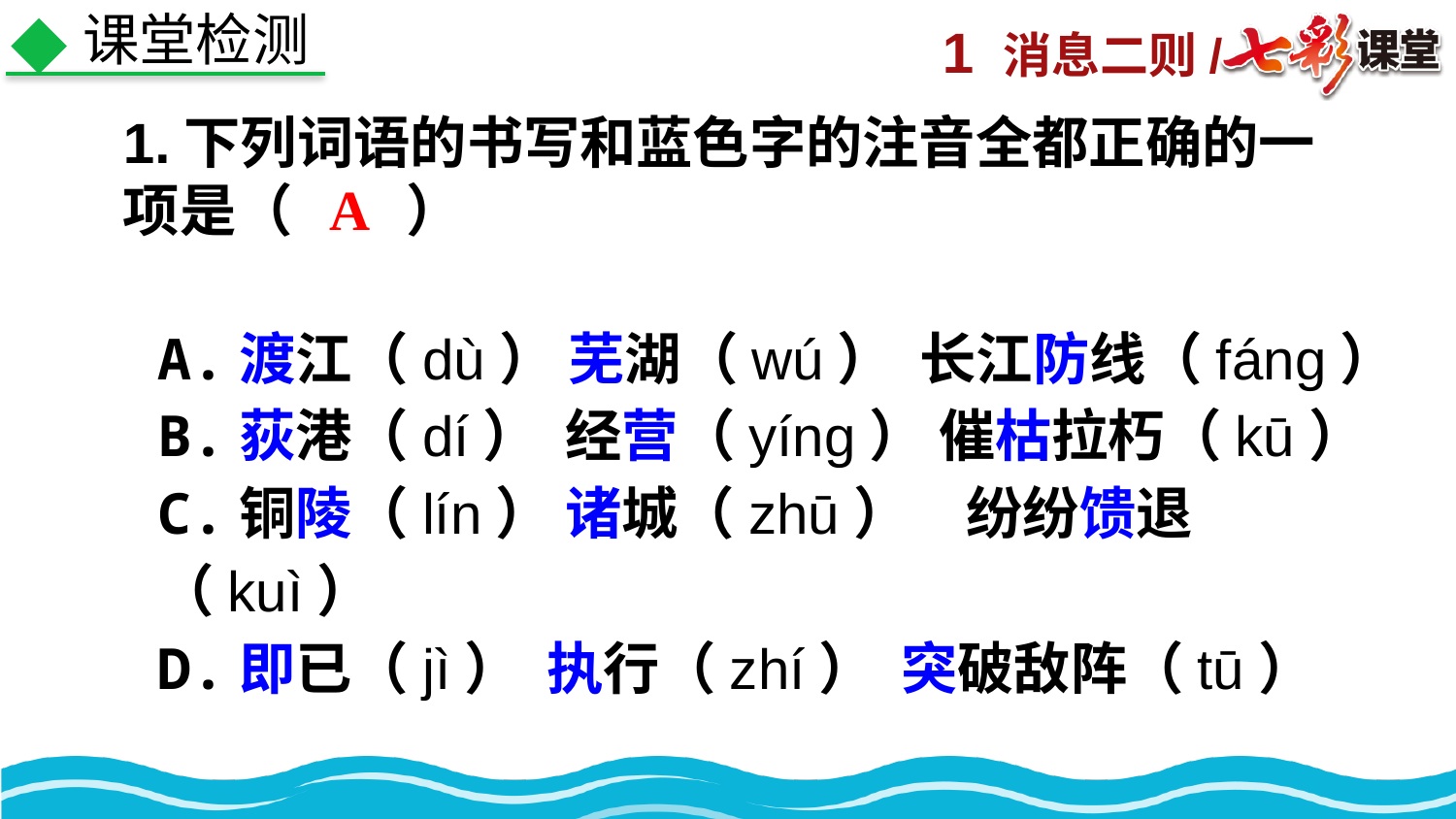

课堂检测

1.下列词语的书写和蓝色字的注音全都正确的一项是（　　）
A
A.渡江（dù） 芜湖（wú）  长江防线（fáng）
B.荻港（dí）  经营（yíng） 催枯拉朽（kū）
C.铜陵（lín） 诸城（zhū）　纷纷馈退（kuì）
D.即已（jì）  执行（zhí）  突破敌阵（tū）